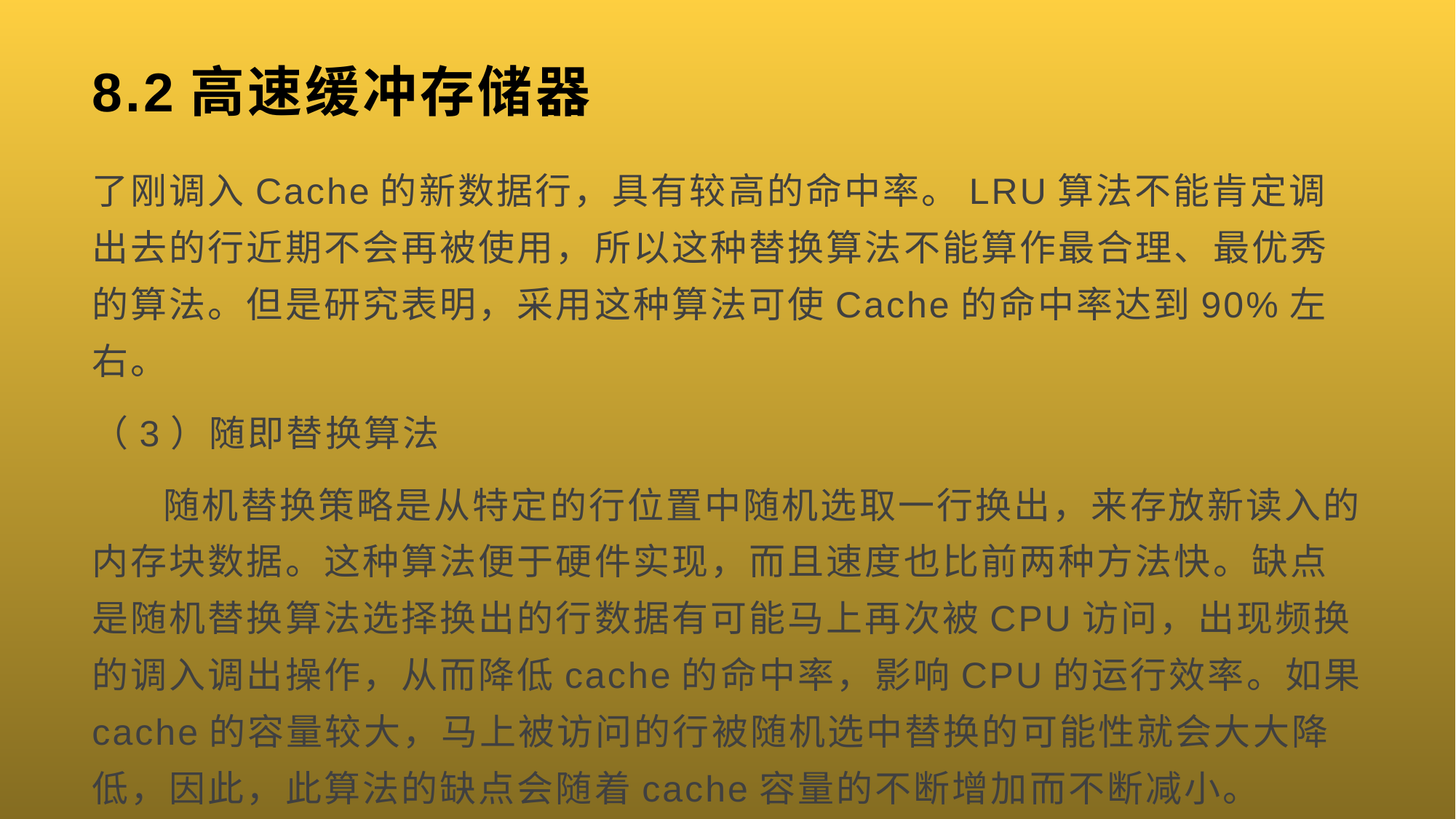

# 8.2高速缓冲存储器
了刚调入Cache的新数据行，具有较高的命中率。LRU算法不能肯定调出去的行近期不会再被使用，所以这种替换算法不能算作最合理、最优秀的算法。但是研究表明，采用这种算法可使Cache的命中率达到90%左右。
（3）随即替换算法
      随机替换策略是从特定的行位置中随机选取一行换出，来存放新读入的内存块数据。这种算法便于硬件实现，而且速度也比前两种方法快。缺点是随机替换算法选择换出的行数据有可能马上再次被CPU访问，出现频换的调入调出操作，从而降低cache的命中率，影响CPU的运行效率。如果cache的容量较大，马上被访问的行被随机选中替换的可能性就会大大降低，因此，此算法的缺点会随着cache容量的不断增加而不断减小。